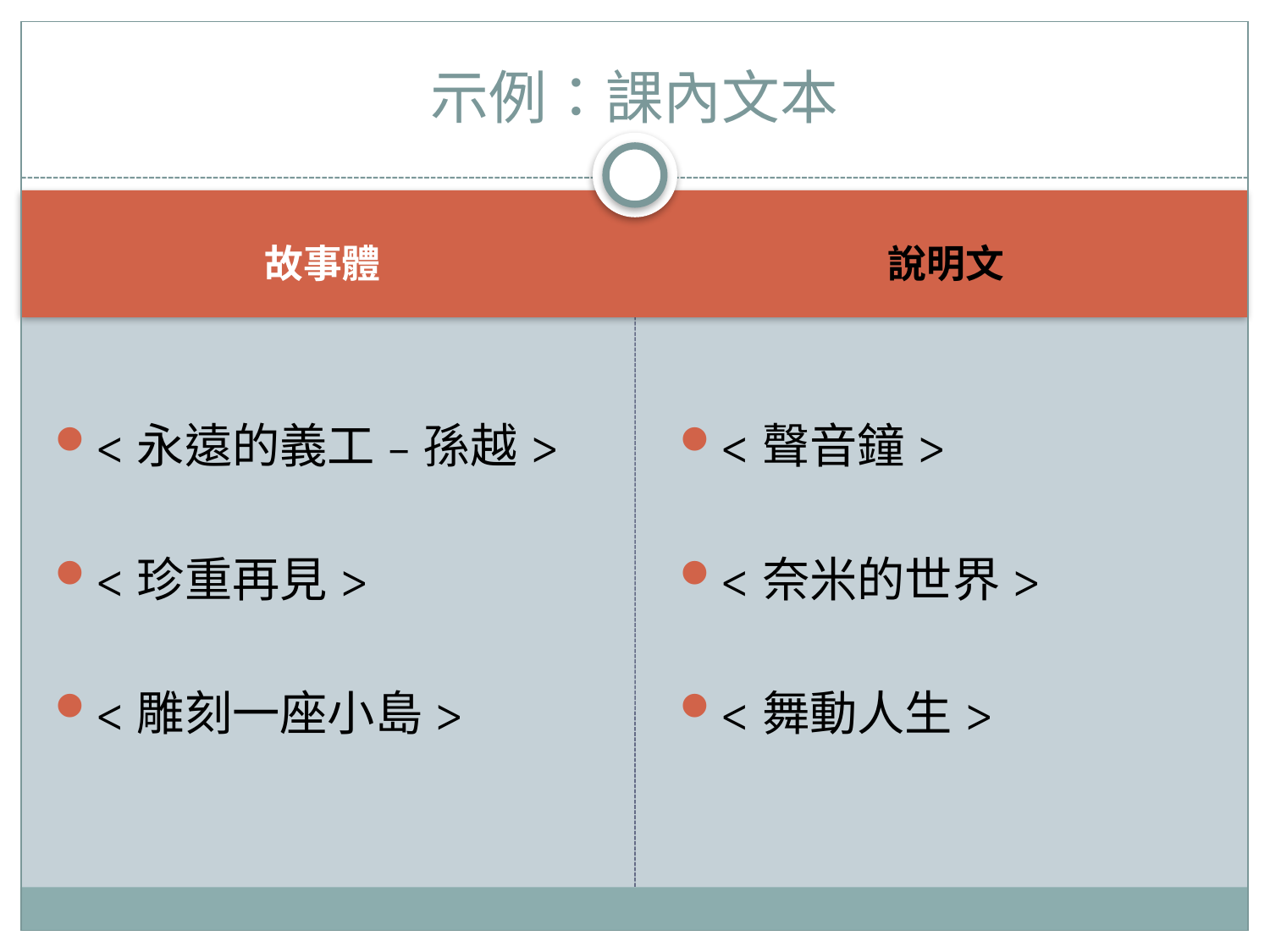

# 示例：課內文本
故事體
說明文

<永遠的義工﹣孫越>

<珍重再見>

<雕刻一座小島>

<聲音鐘>

<奈米的世界>

<舞動人生>